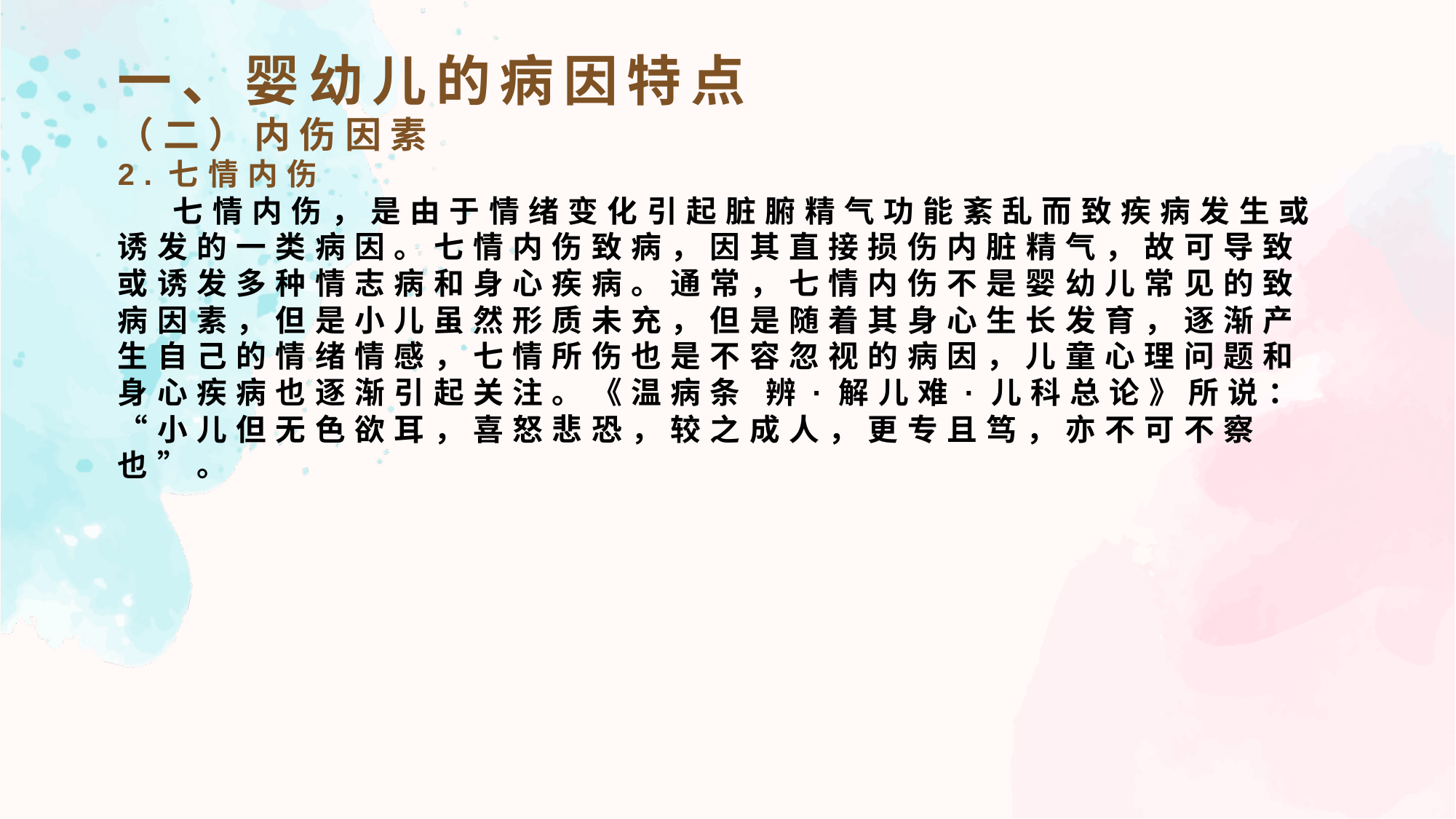

一、婴幼儿的病因特点
（二）内伤因素
2.七情内伤
   七情内伤，是由于情绪变化引起脏腑精气功能紊乱而致疾病发生或诱发的一类病因。七情内伤致病，因其直接损伤内脏精气，故可导致或诱发多种情志病和身心疾病。通常，七情内伤不是婴幼儿常见的致病因素，但是小儿虽然形质未充，但是随着其身心生长发育，逐渐产生自己的情绪情感，七情所伤也是不容忽视的病因，儿童心理问题和身心疾病也逐渐引起关注。《温病条 辨·解儿难·儿科总论》所说：“小儿但无色欲耳，喜怒悲恐，较之成人，更专且笃，亦不可不察也”。